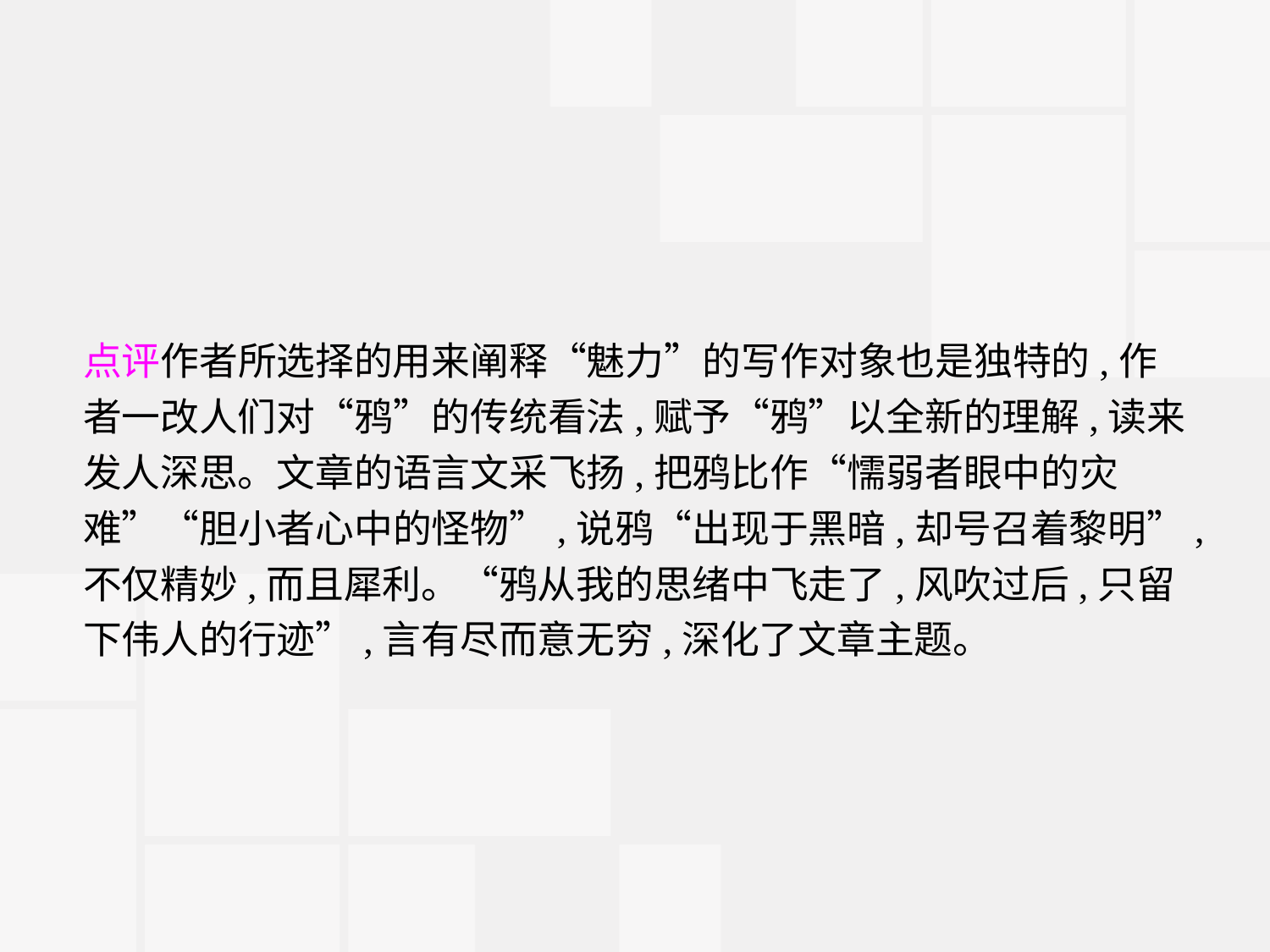

点评作者所选择的用来阐释“魅力”的写作对象也是独特的,作者一改人们对“鸦”的传统看法,赋予“鸦”以全新的理解,读来发人深思。文章的语言文采飞扬,把鸦比作“懦弱者眼中的灾难”“胆小者心中的怪物”,说鸦“出现于黑暗,却号召着黎明”,不仅精妙,而且犀利。“鸦从我的思绪中飞走了,风吹过后,只留下伟人的行迹”,言有尽而意无穷,深化了文章主题。